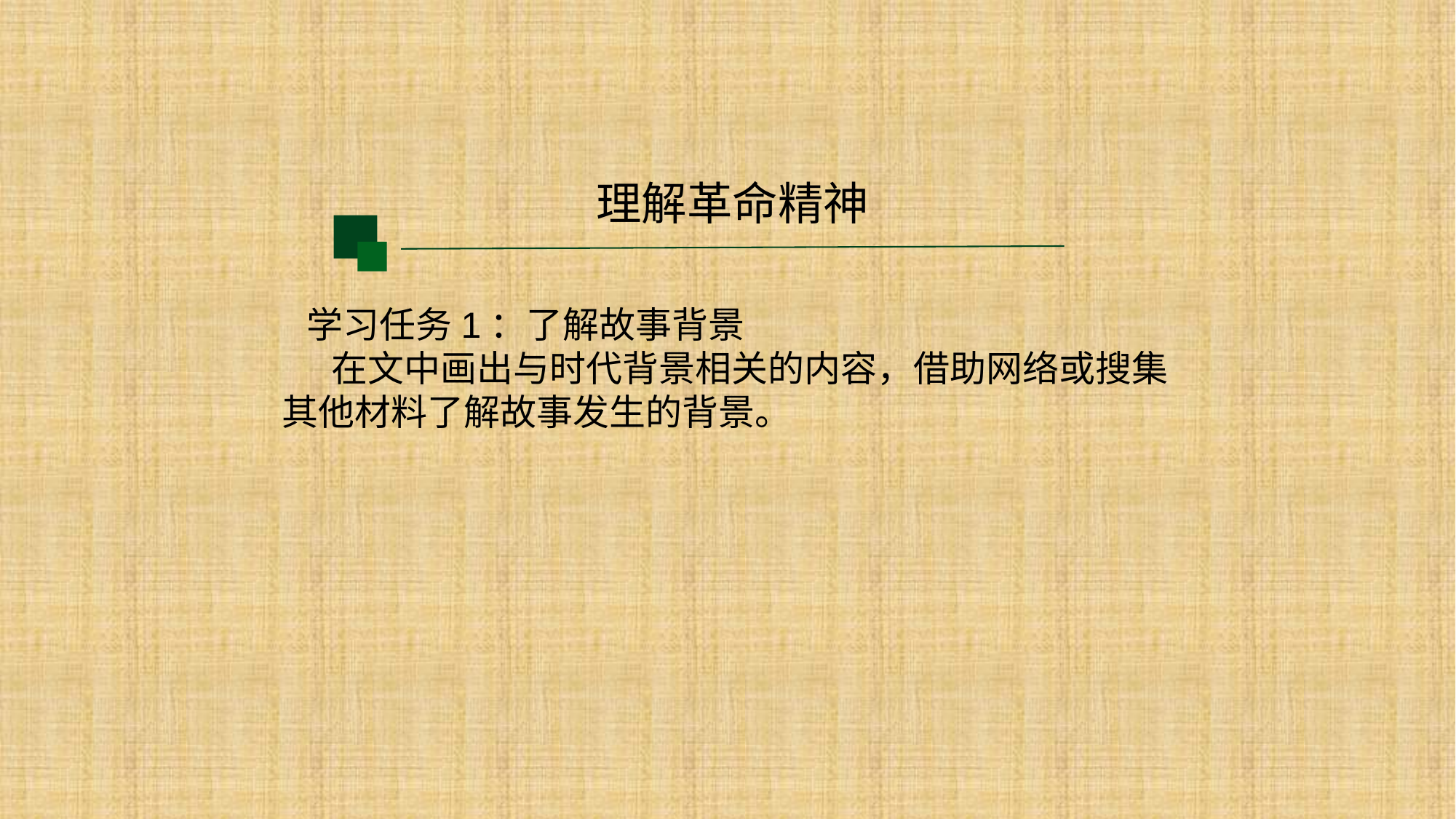

理解革命精神

  学习任务1：了解故事背景
     在文中画出与时代背景相关的内容，借助网络或搜集其他材料了解故事发生的背景。